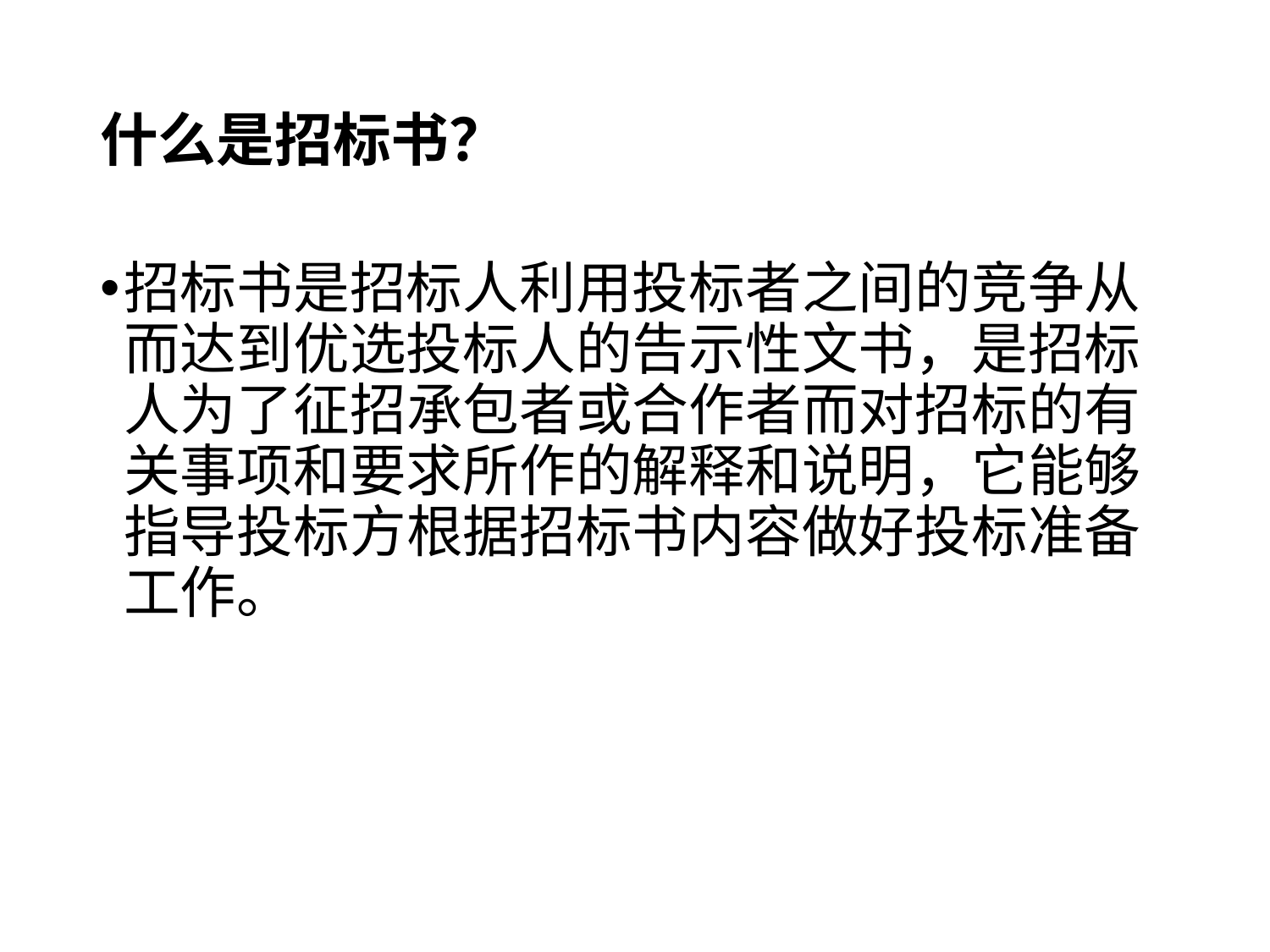

# 什么是招标书？
招标书是招标人利用投标者之间的竞争从而达到优选投标人的告示性文书，是招标人为了征招承包者或合作者而对招标的有关事项和要求所作的解释和说明，它能够指导投标方根据招标书内容做好投标准备工作。